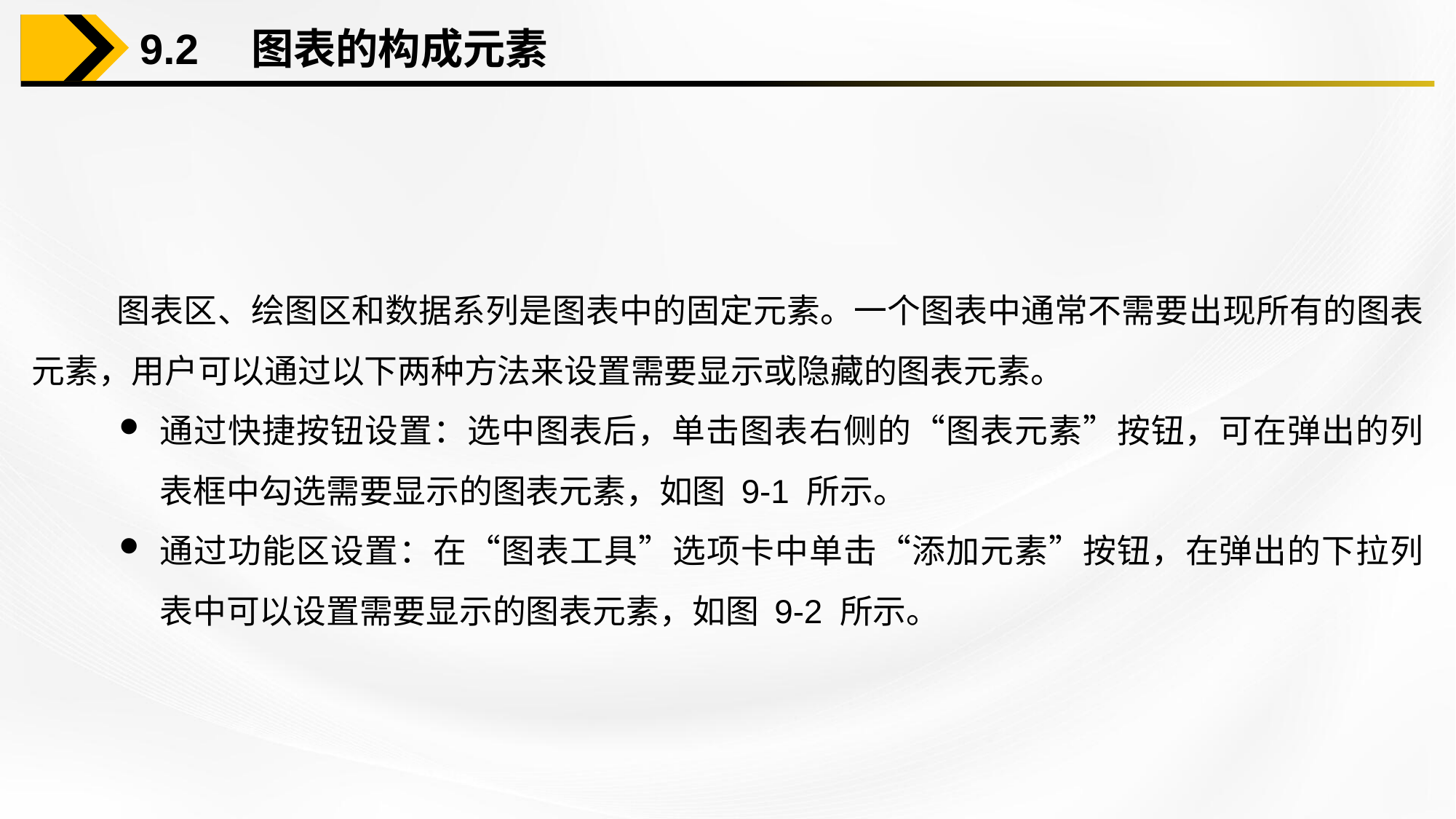

9.2　图表的构成元素
图表区、绘图区和数据系列是图表中的固定元素。一个图表中通常不需要出现所有的图表元素，用户可以通过以下两种方法来设置需要显示或隐藏的图表元素。
通过快捷按钮设置：选中图表后，单击图表右侧的“图表元素”按钮，可在弹出的列表框中勾选需要显示的图表元素，如图 9-1 所示。
通过功能区设置：在“图表工具”选项卡中单击“添加元素”按钮，在弹出的下拉列表中可以设置需要显示的图表元素，如图 9-2 所示。